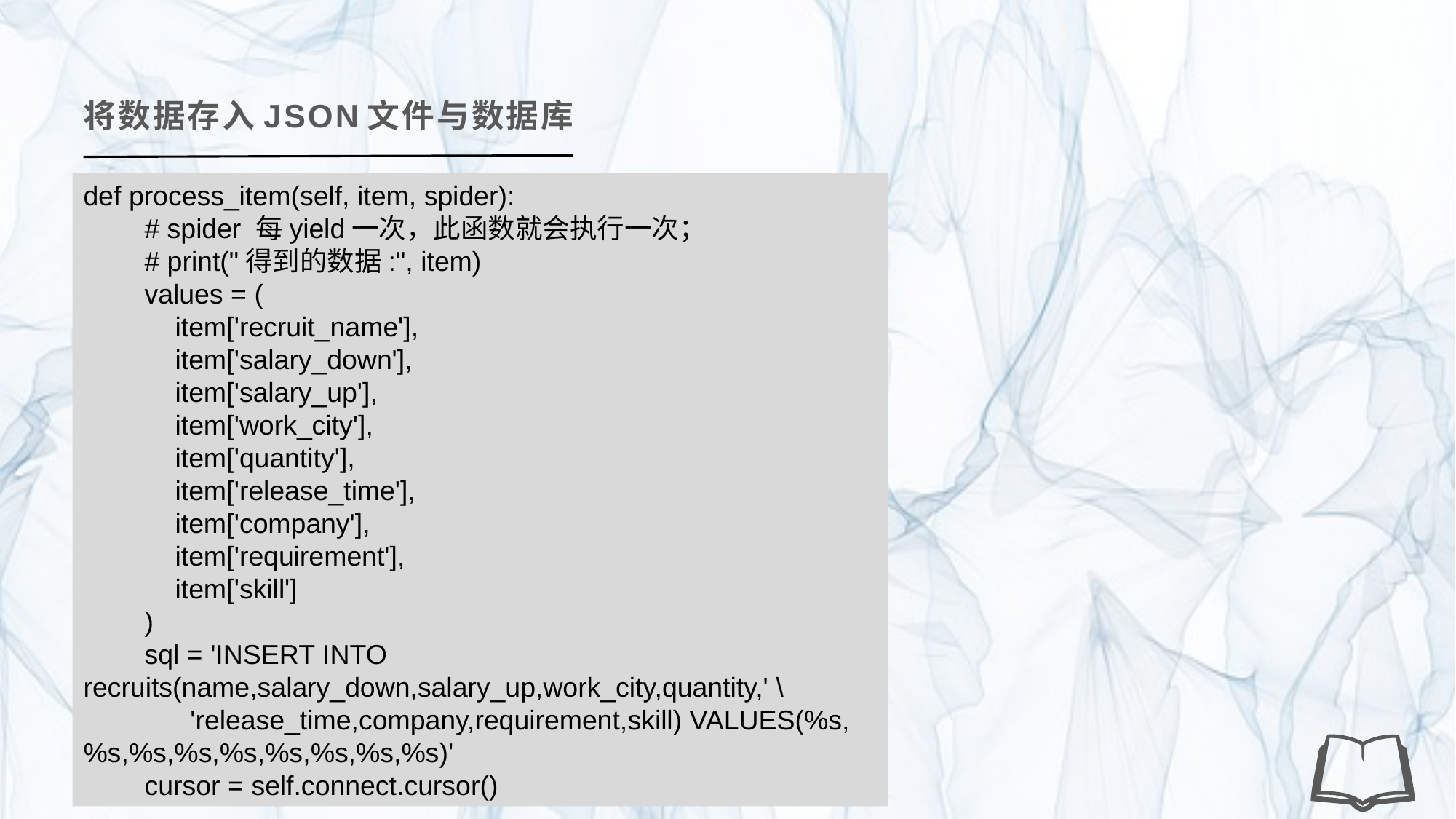

将数据存入JSON文件与数据库
def process_item(self, item, spider):
        # spider 每yield一次，此函数就会执行一次；
        # print("得到的数据:", item)
        values = (
            item['recruit_name'],
            item['salary_down'],
            item['salary_up'],
            item['work_city'],
            item['quantity'],
            item['release_time'],
            item['company'],
            item['requirement'],
            item['skill']
        )
        sql = 'INSERT INTO recruits(name,salary_down,salary_up,work_city,quantity,' \
              'release_time,company,requirement,skill) VALUES(%s,%s,%s,%s,%s,%s,%s,%s,%s)'
        cursor = self.connect.cursor()

12